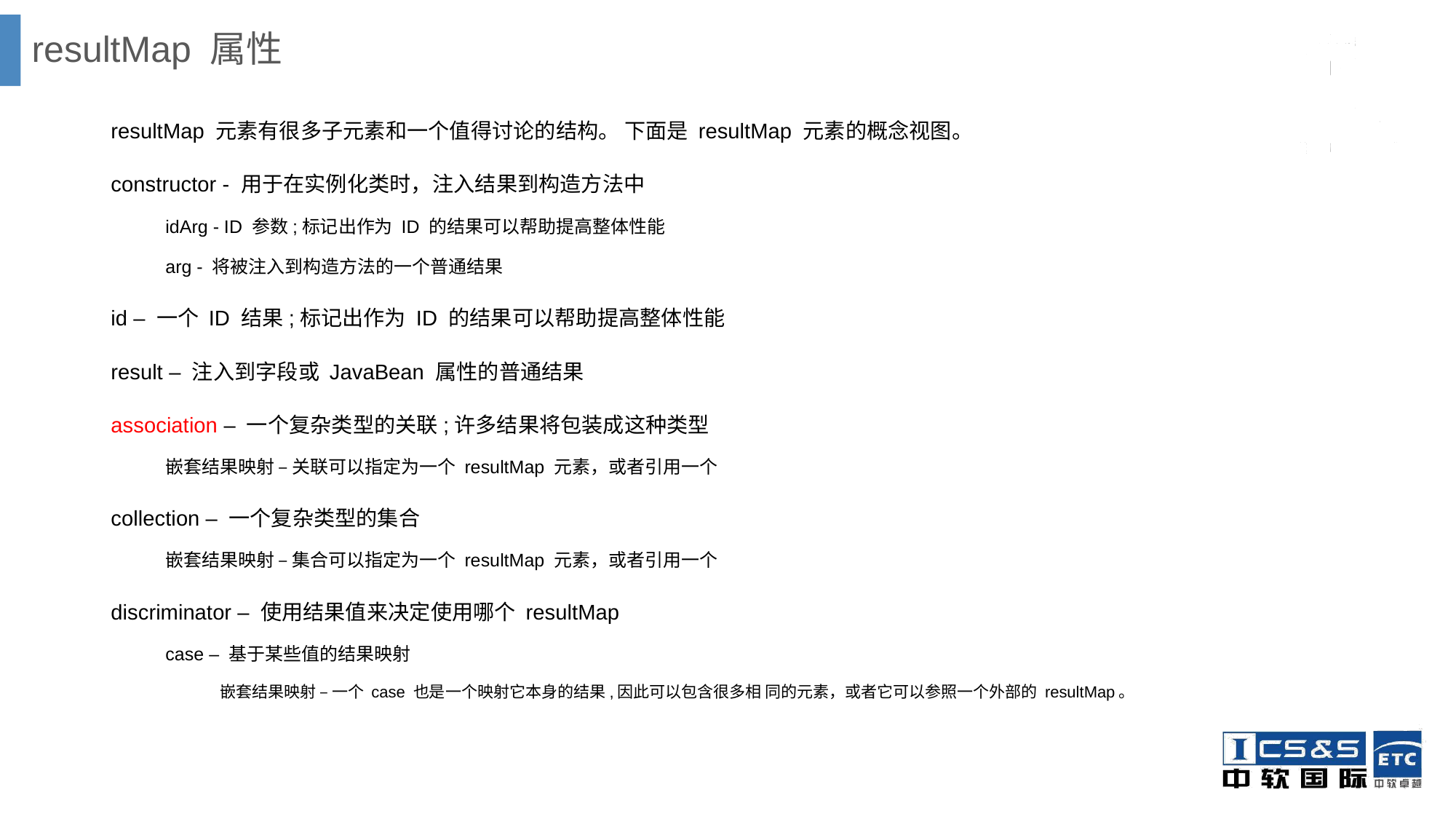

# resultMap 属性
resultMap 元素有很多子元素和一个值得讨论的结构。 下面是 resultMap 元素的概念视图。
constructor - 用于在实例化类时，注入结果到构造方法中
idArg - ID 参数;标记出作为 ID 的结果可以帮助提高整体性能
arg - 将被注入到构造方法的一个普通结果
id – 一个 ID 结果;标记出作为 ID 的结果可以帮助提高整体性能
result – 注入到字段或 JavaBean 属性的普通结果
association – 一个复杂类型的关联;许多结果将包装成这种类型
嵌套结果映射 – 关联可以指定为一个 resultMap 元素，或者引用一个
collection – 一个复杂类型的集合
嵌套结果映射 – 集合可以指定为一个 resultMap 元素，或者引用一个
discriminator – 使用结果值来决定使用哪个 resultMap
case – 基于某些值的结果映射
嵌套结果映射 – 一个 case 也是一个映射它本身的结果,因此可以包含很多相 同的元素，或者它可以参照一个外部的 resultMap。